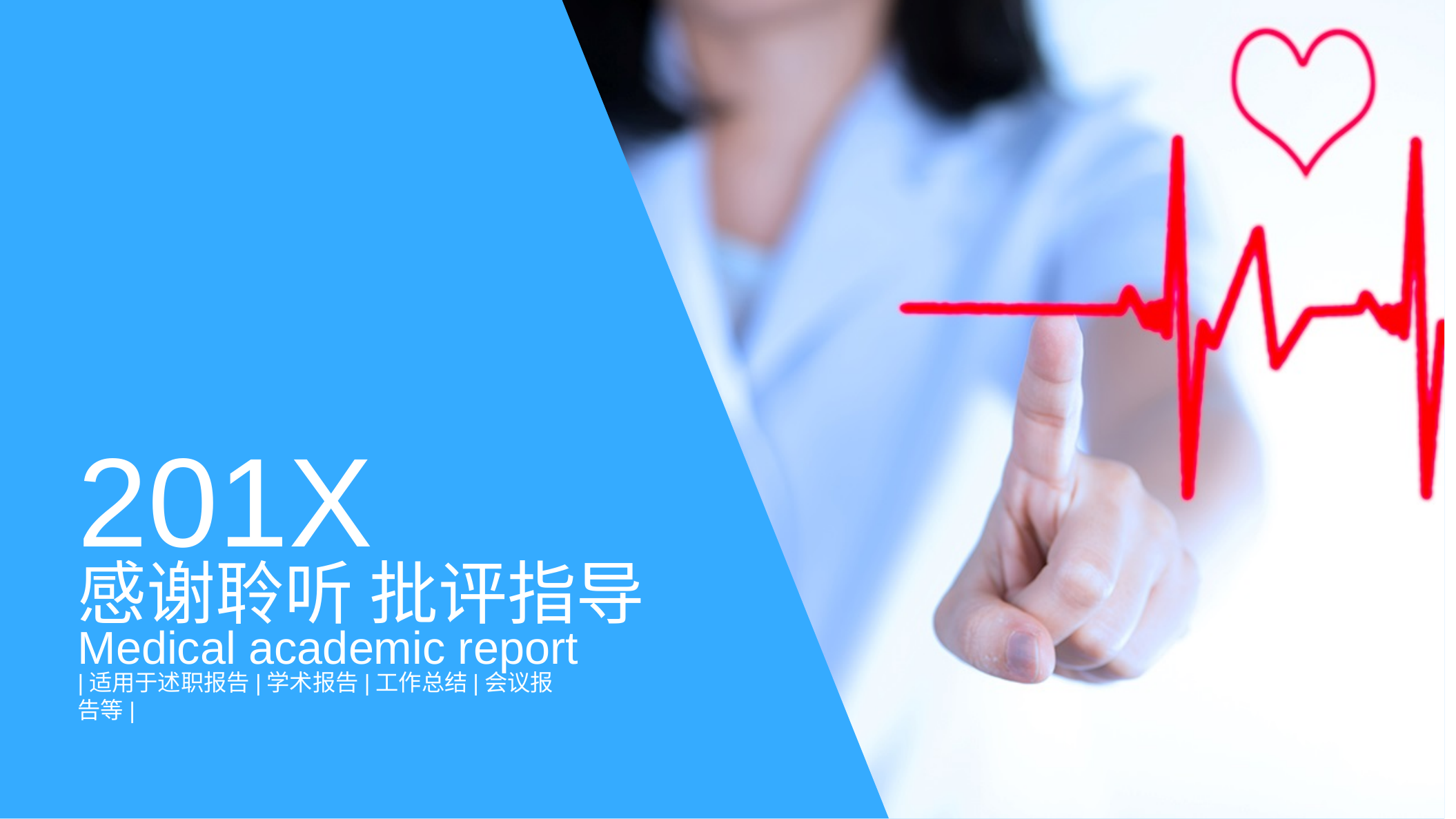

201X
感谢聆听 批评指导
Medical academic report
|适用于述职报告|学术报告|工作总结|会议报告等|